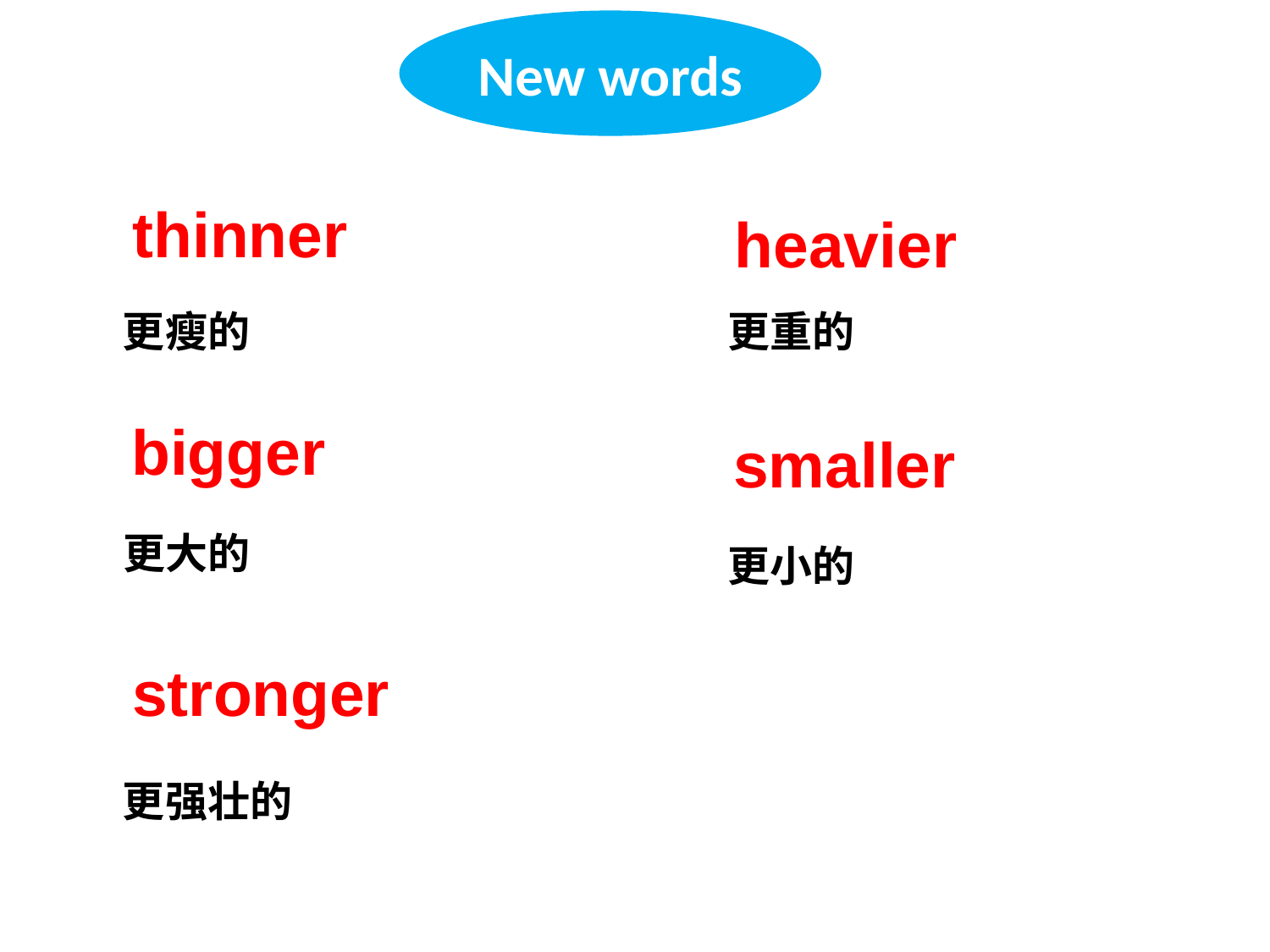

New words
thinner
heavier
更瘦的
更重的
bigger
smaller
更大的
更小的
stronger
更强壮的